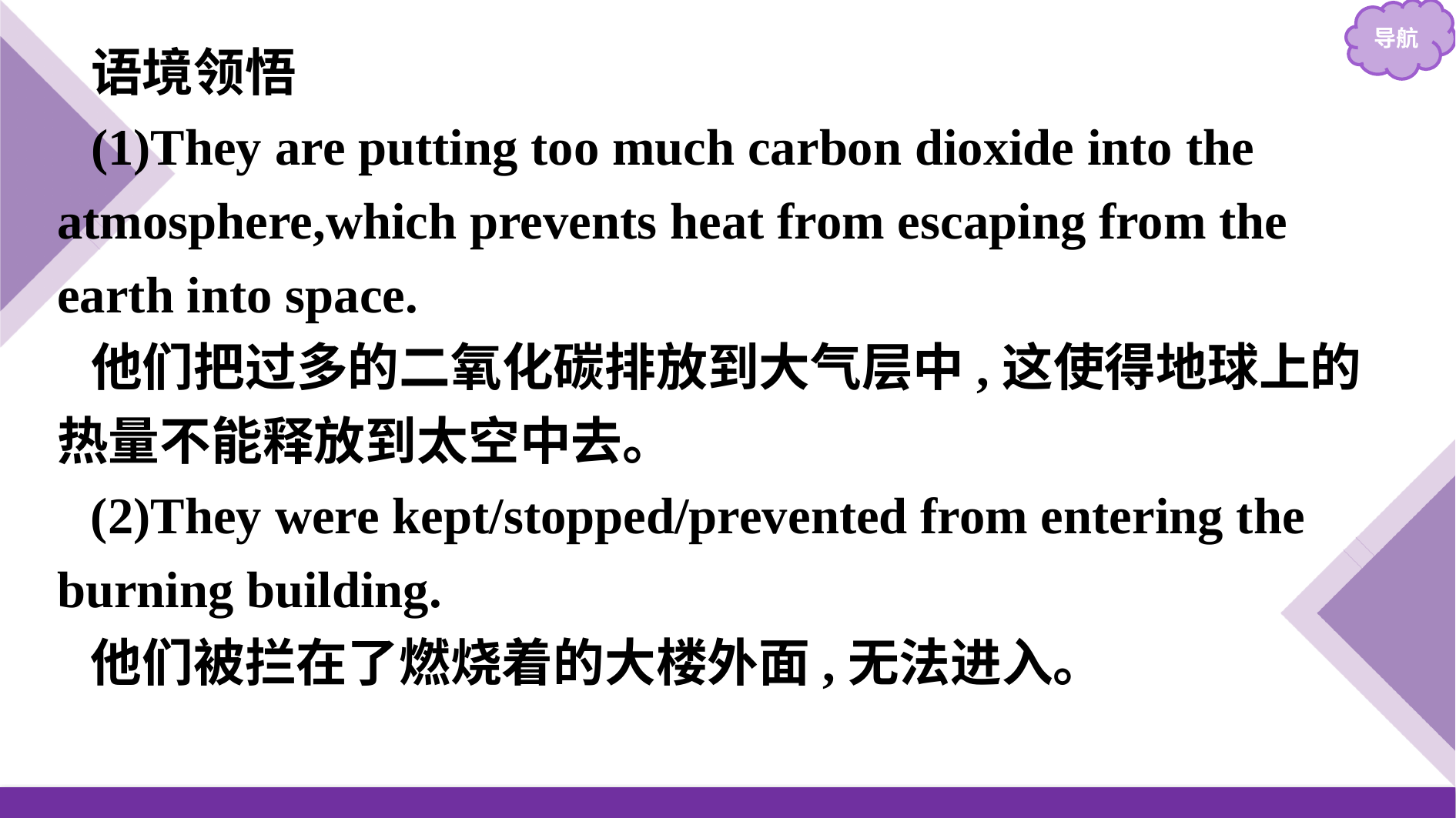

语境领悟
(1)They are putting too much carbon dioxide into the atmosphere,which prevents heat from escaping from the earth into space.
他们把过多的二氧化碳排放到大气层中,这使得地球上的热量不能释放到太空中去。
(2)They were kept/stopped/prevented from entering the burning building.
他们被拦在了燃烧着的大楼外面,无法进入。